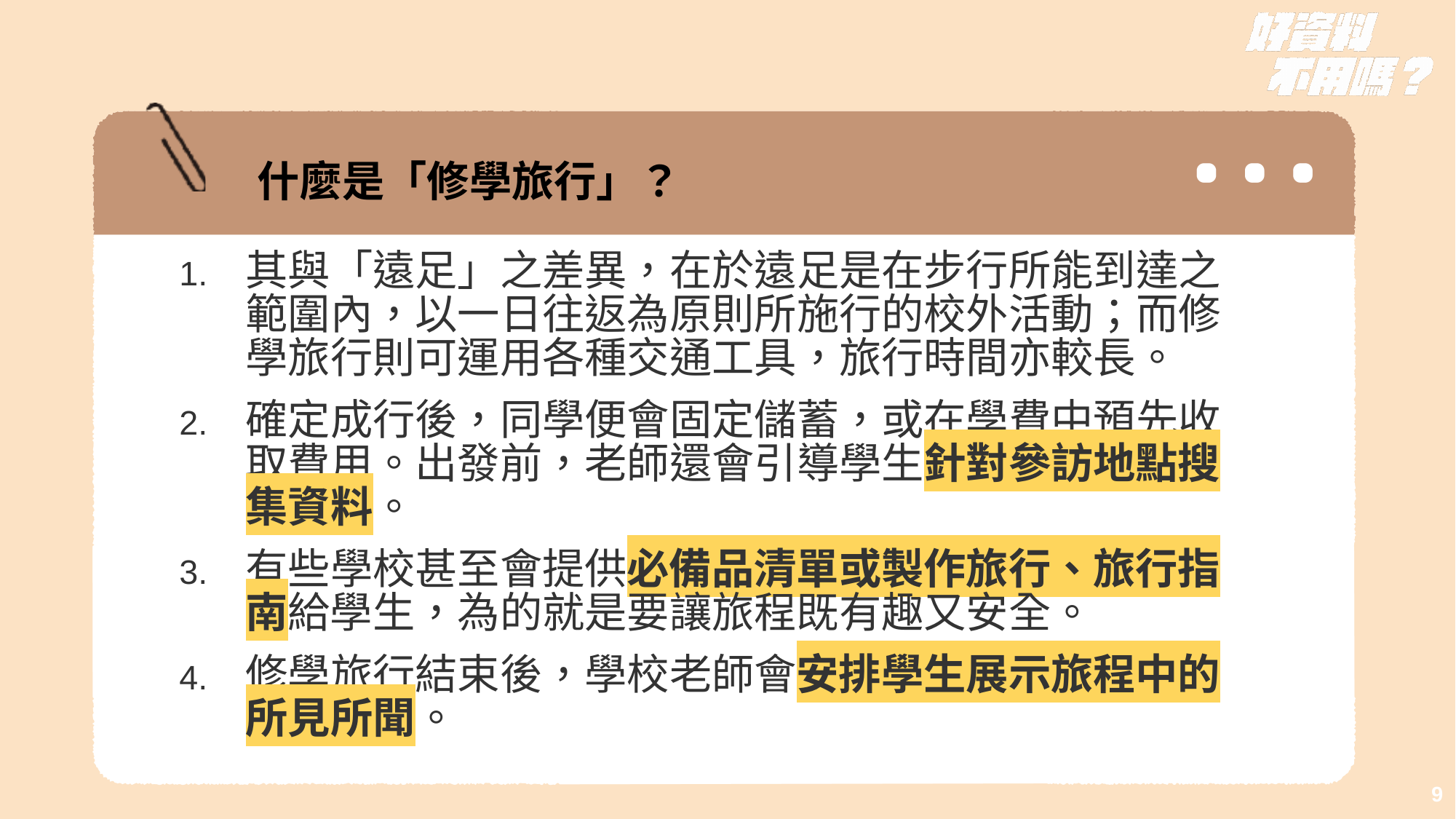

什麼是「修學旅行」？
其與「遠足」之差異，在於遠足是在步行所能到達之範圍內，以一日往返為原則所施行的校外活動；而修學旅行則可運用各種交通工具，旅行時間亦較長。
確定成行後，同學便會固定儲蓄，或在學費中預先收取費用。出發前，老師還會引導學生針對參訪地點搜集資料。
有些學校甚至會提供必備品清單或製作旅行、旅行指南給學生，為的就是要讓旅程既有趣又安全。
修學旅行結束後，學校老師會安排學生展示旅程中的所見所聞。